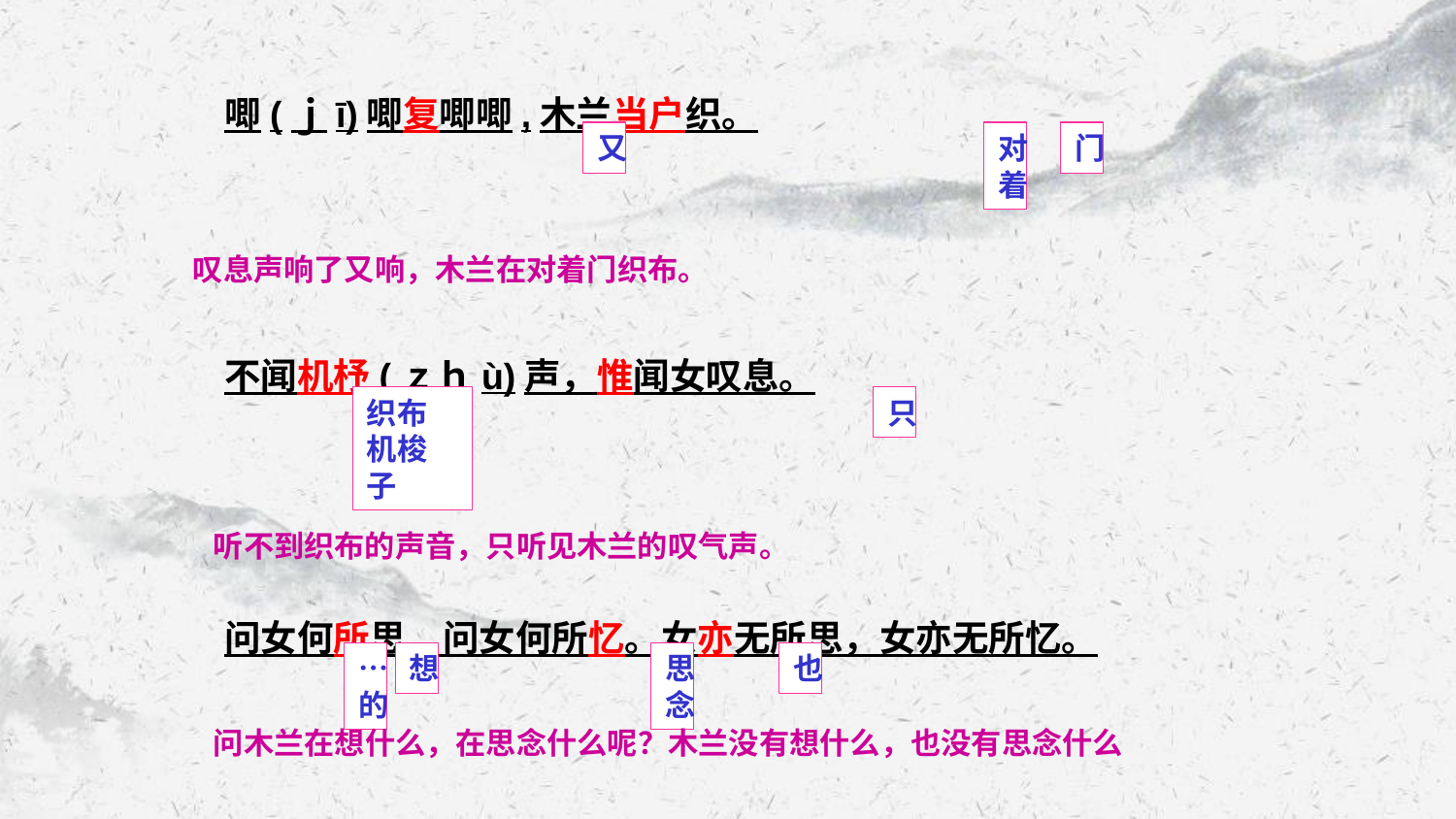

唧(ｊī)唧复唧唧,木兰当户织。
不闻机杼(ｚｈù)声，惟闻女叹息。
问女何所思，问女何所忆。女亦无所思，女亦无所忆。
对着
又
门
叹息声响了又响，木兰在对着门织布。
织布机梭子
只
听不到织布的声音，只听见木兰的叹气声。
…的
思念
想
也
问木兰在想什么，在思念什么呢？木兰没有想什么，也没有思念什么